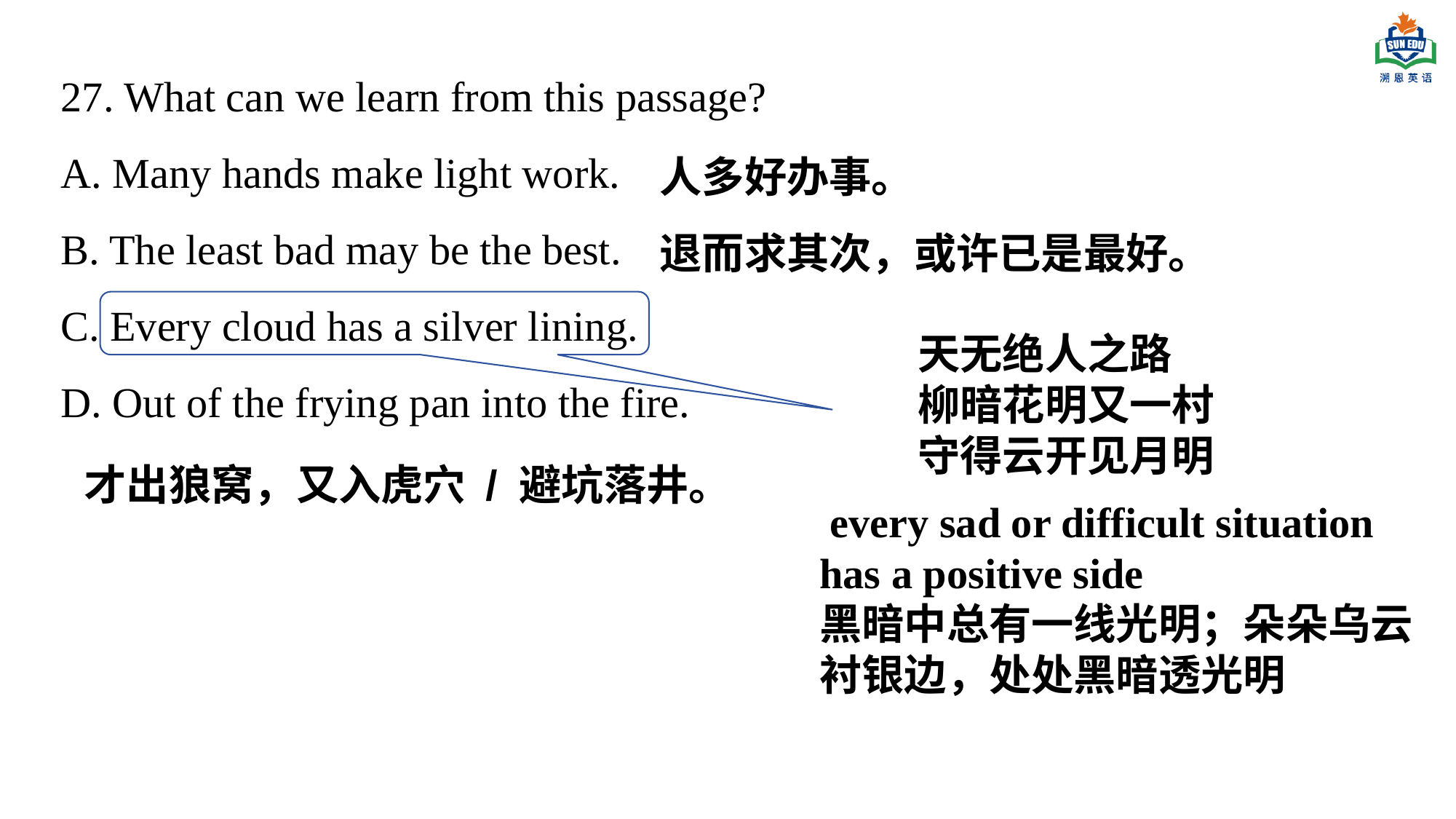

27. What can we learn from this passage?
A. Many hands make light work.
B. The least bad may be the best.
C. Every cloud has a silver lining.
D. Out of the frying pan into the fire.
人多好办事。
退而求其次，或许已是最好。

天无绝人之路
柳暗花明又一村
守得云开见月明
才出狼窝，又入虎穴 / 避坑落井。
 every sad or difficult situation has a positive side
黑暗中总有一线光明；朵朵乌云衬银边，处处黑暗透光明